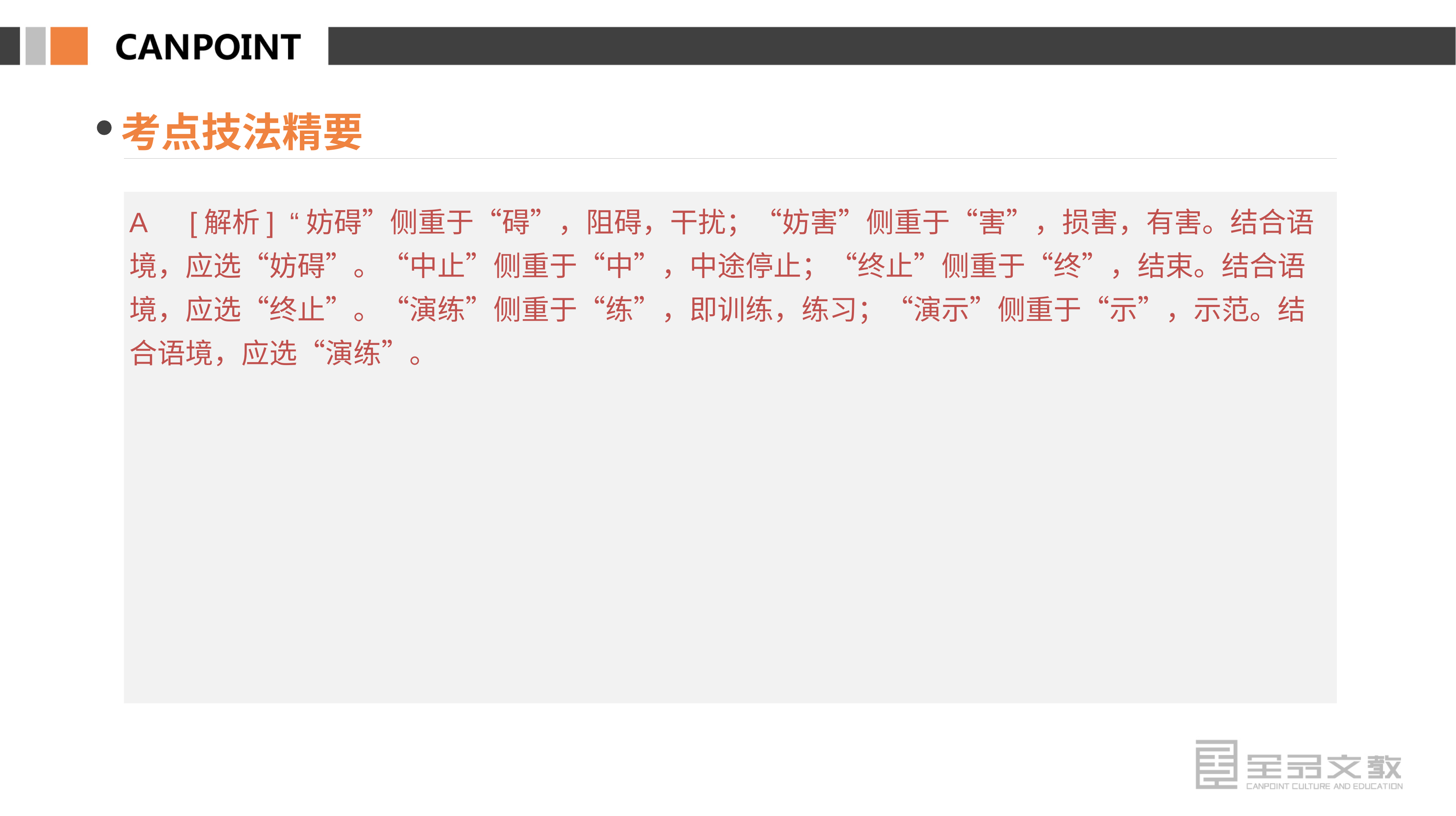

考点技法精要

A　[解析]  “妨碍”侧重于“碍”，阻碍，干扰；“妨害”侧重于“害”，损害，有害。结合语境，应选“妨碍”。“中止”侧重于“中”，中途停止；“终止”侧重于“终”，结束。结合语境，应选“终止”。“演练”侧重于“练”，即训练，练习；“演示”侧重于“示”，示范。结合语境，应选“演练”。